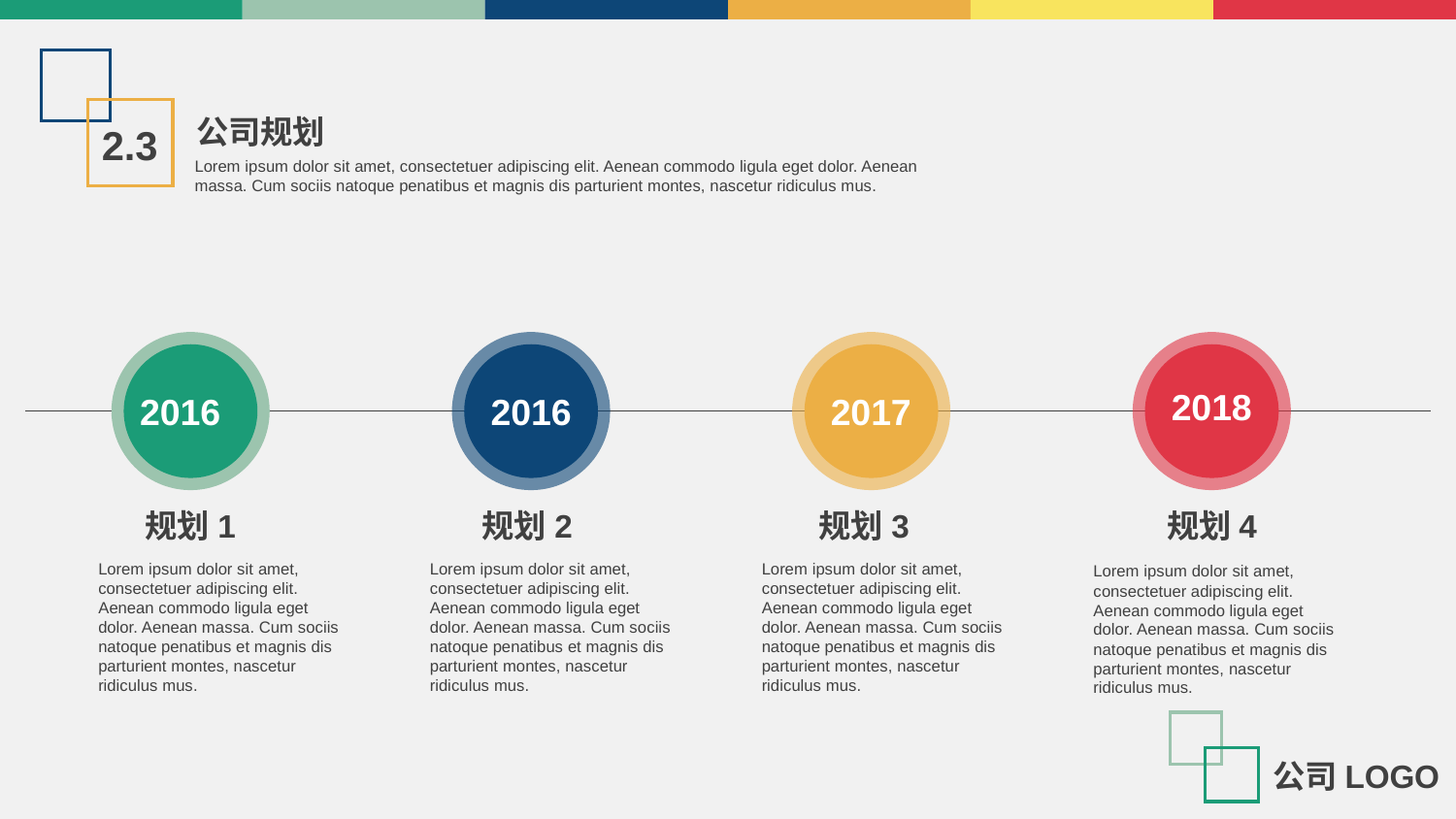

公司规划
2.3
Lorem ipsum dolor sit amet, consectetuer adipiscing elit. Aenean commodo ligula eget dolor. Aenean massa. Cum sociis natoque penatibus et magnis dis parturient montes, nascetur ridiculus mus.

2018
2016
2017
2016
规划1
规划2
规划3
规划4
Lorem ipsum dolor sit amet, consectetuer adipiscing elit. Aenean commodo ligula eget dolor. Aenean massa. Cum sociis natoque penatibus et magnis dis parturient montes, nascetur ridiculus mus.
Lorem ipsum dolor sit amet, consectetuer adipiscing elit. Aenean commodo ligula eget dolor. Aenean massa. Cum sociis natoque penatibus et magnis dis parturient montes, nascetur ridiculus mus.
Lorem ipsum dolor sit amet, consectetuer adipiscing elit. Aenean commodo ligula eget dolor. Aenean massa. Cum sociis natoque penatibus et magnis dis parturient montes, nascetur ridiculus mus.
Lorem ipsum dolor sit amet, consectetuer adipiscing elit. Aenean commodo ligula eget dolor. Aenean massa. Cum sociis natoque penatibus et magnis dis parturient montes, nascetur ridiculus mus.